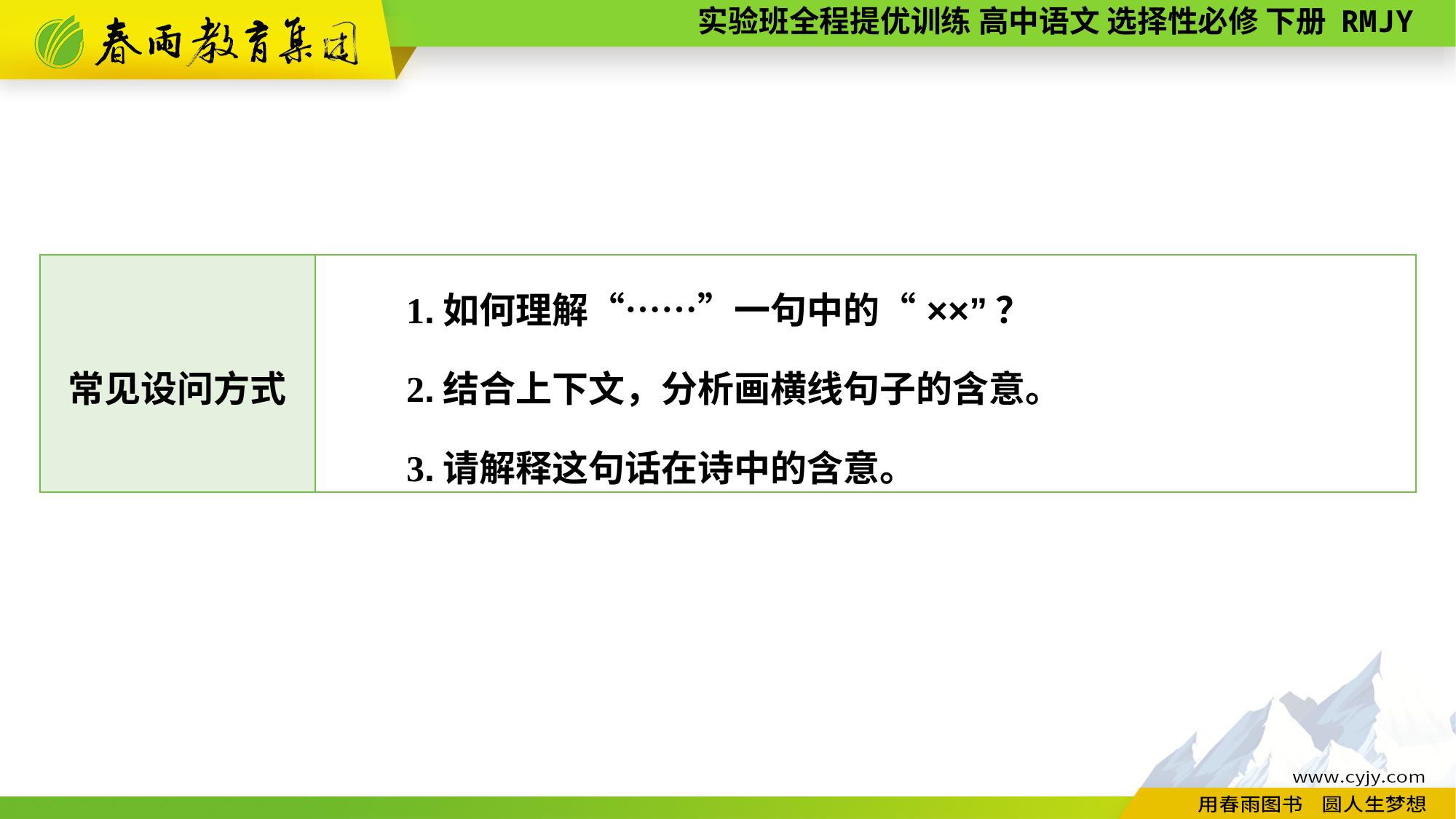

| 常见设问方式 | 1.如何理解“……”一句中的“××”？ 　　2.结合上下文，分析画横线句子的含意。 　　3.请解释这句话在诗中的含意。 |
| --- | --- |